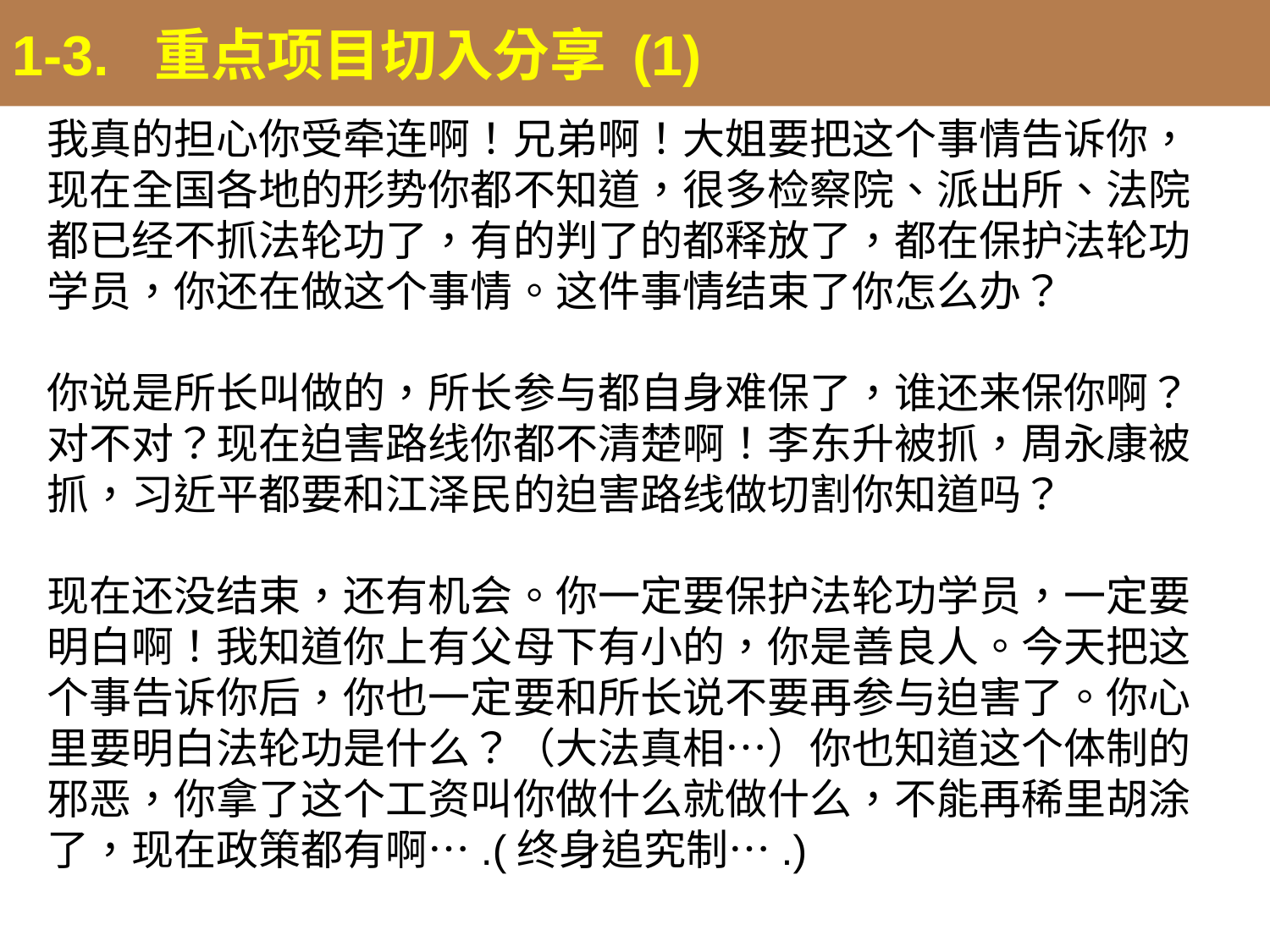

1-3.  重点项目切入分享 (1)
我真的担心你受牵连啊！兄弟啊！大姐要把这个事情告诉你，现在全国各地的形势你都不知道，很多检察院、派出所、法院都已经不抓法轮功了，有的判了的都释放了，都在保护法轮功学员，你还在做这个事情。这件事情结束了你怎么办？

你说是所长叫做的，所长参与都自身难保了，谁还来保你啊？对不对？现在迫害路线你都不清楚啊！李东升被抓，周永康被抓，习近平都要和江泽民的迫害路线做切割你知道吗？

现在还没结束，还有机会。你一定要保护法轮功学员，一定要明白啊！我知道你上有父母下有小的，你是善良人。今天把这个事告诉你后，你也一定要和所长说不要再参与迫害了。你心里要明白法轮功是什么？（大法真相…）你也知道这个体制的邪恶，你拿了这个工资叫你做什么就做什么，不能再稀里胡涂了，现在政策都有啊….(终身追究制….)